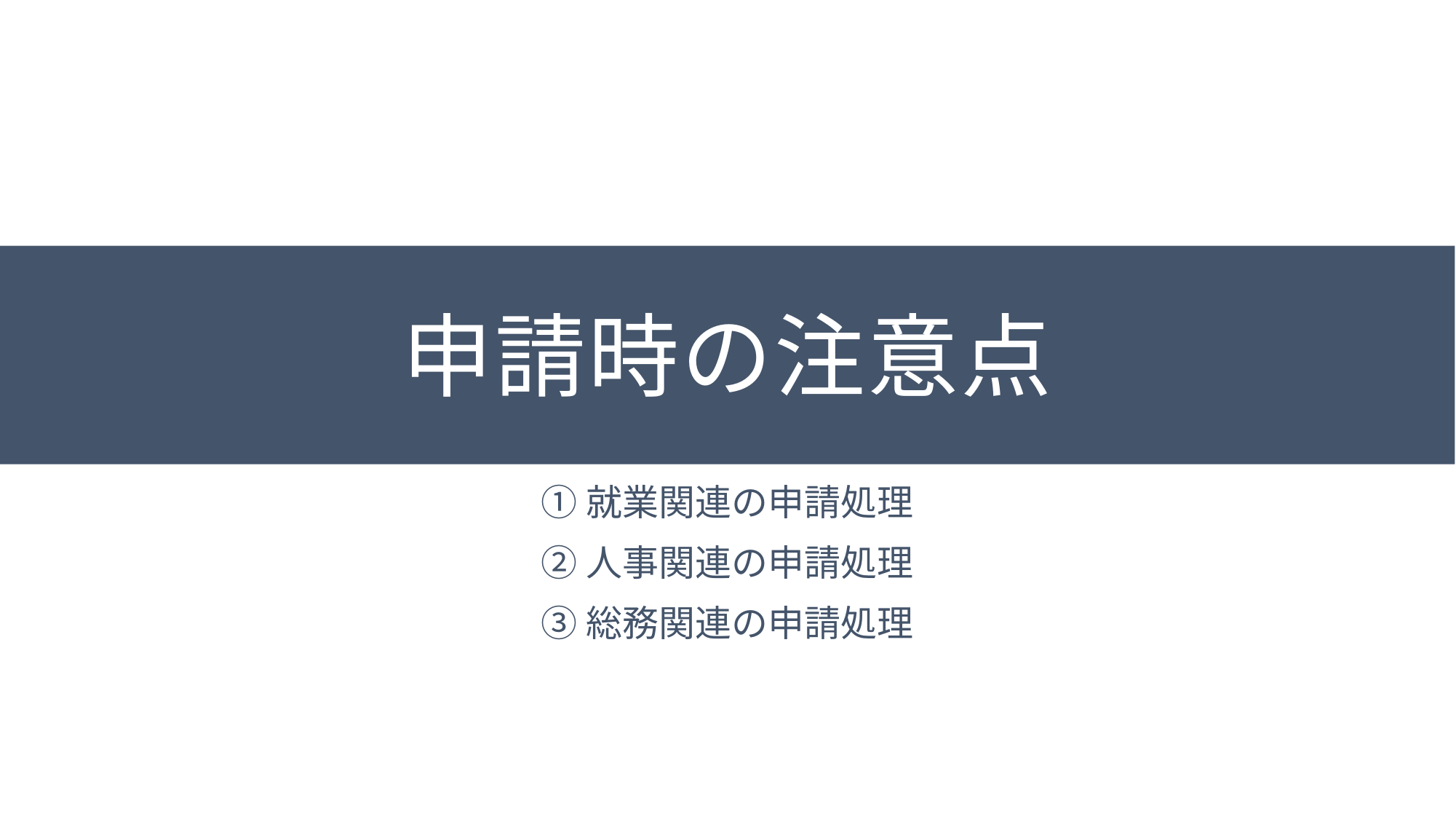

# 申請時の注意点
①就業関連の申請処理
②人事関連の申請処理
③総務関連の申請処理